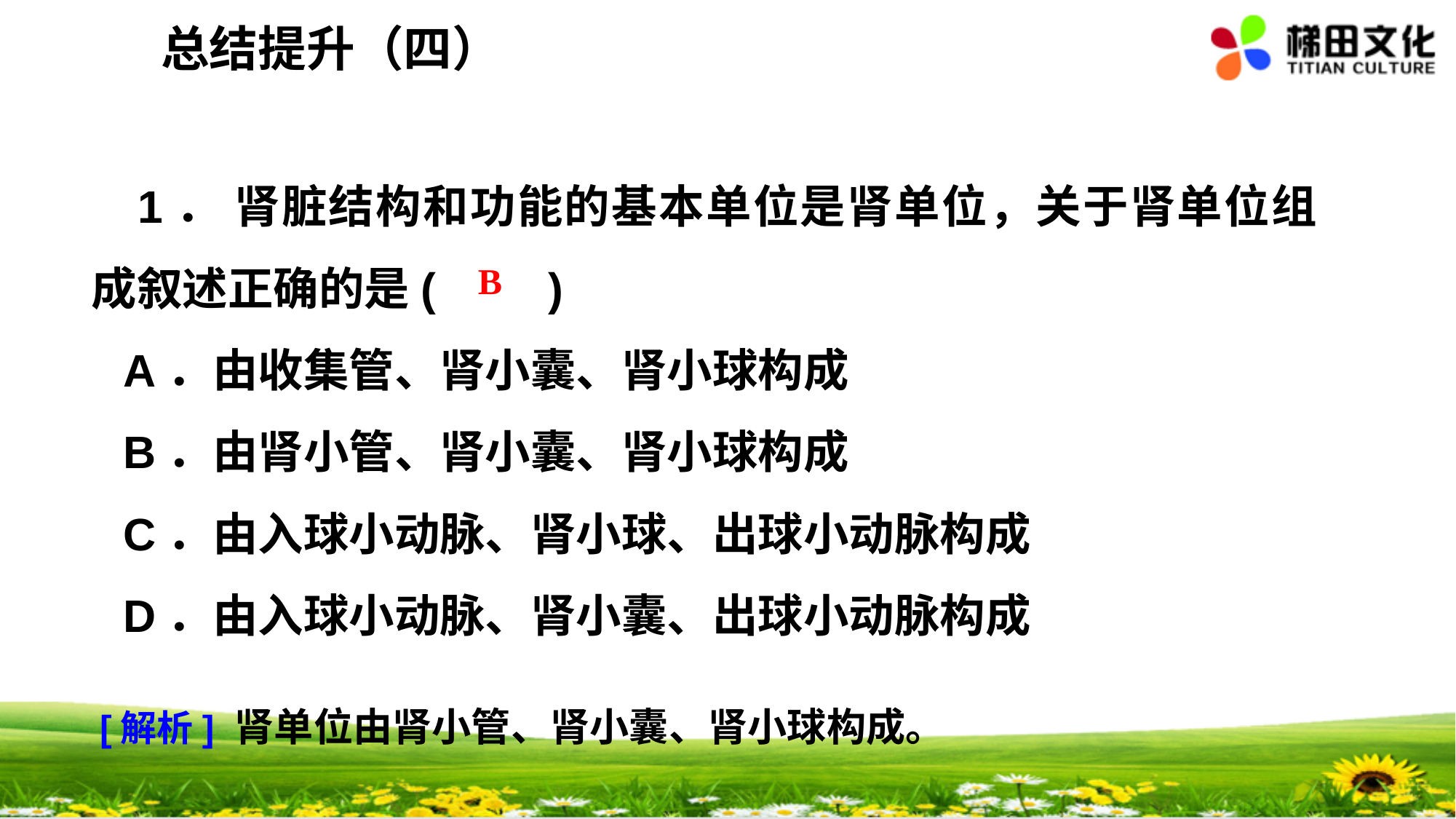

总结提升（四）
 1． 肾脏结构和功能的基本单位是肾单位，关于肾单位组成叙述正确的是(　　)
A．由收集管、肾小囊、肾小球构成
B．由肾小管、肾小囊、肾小球构成
C．由入球小动脉、肾小球、出球小动脉构成
D．由入球小动脉、肾小囊、出球小动脉构成
 B
[解析] 肾单位由肾小管、肾小囊、肾小球构成。